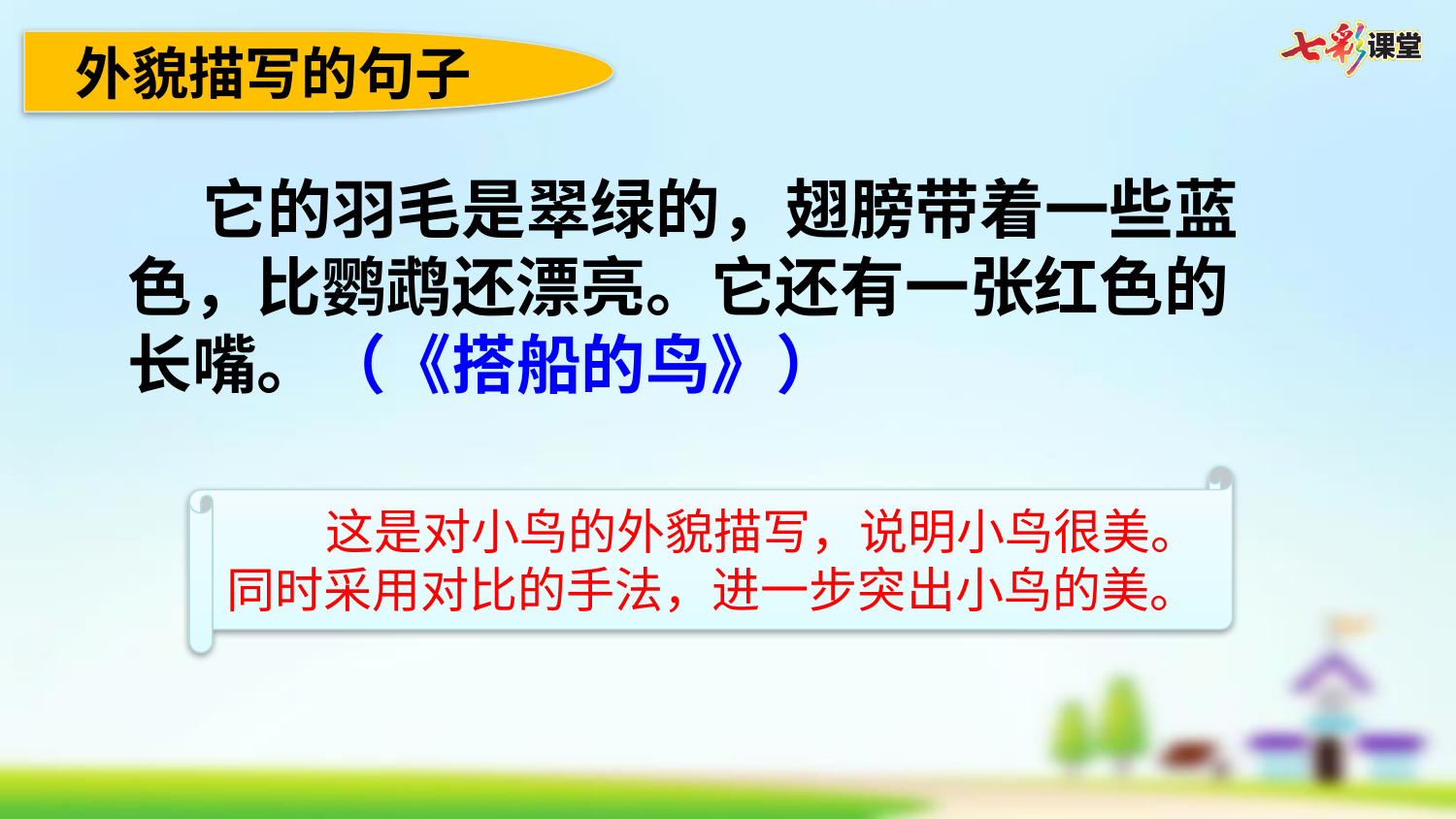

外貌描写的句子
    它的羽毛是翠绿的，翅膀带着一些蓝色，比鹦鹉还漂亮。它还有一张红色的长嘴。（《搭船的鸟》）
        这是对小鸟的外貌描写，说明小鸟很美。同时采用对比的手法，进一步突出小鸟的美。